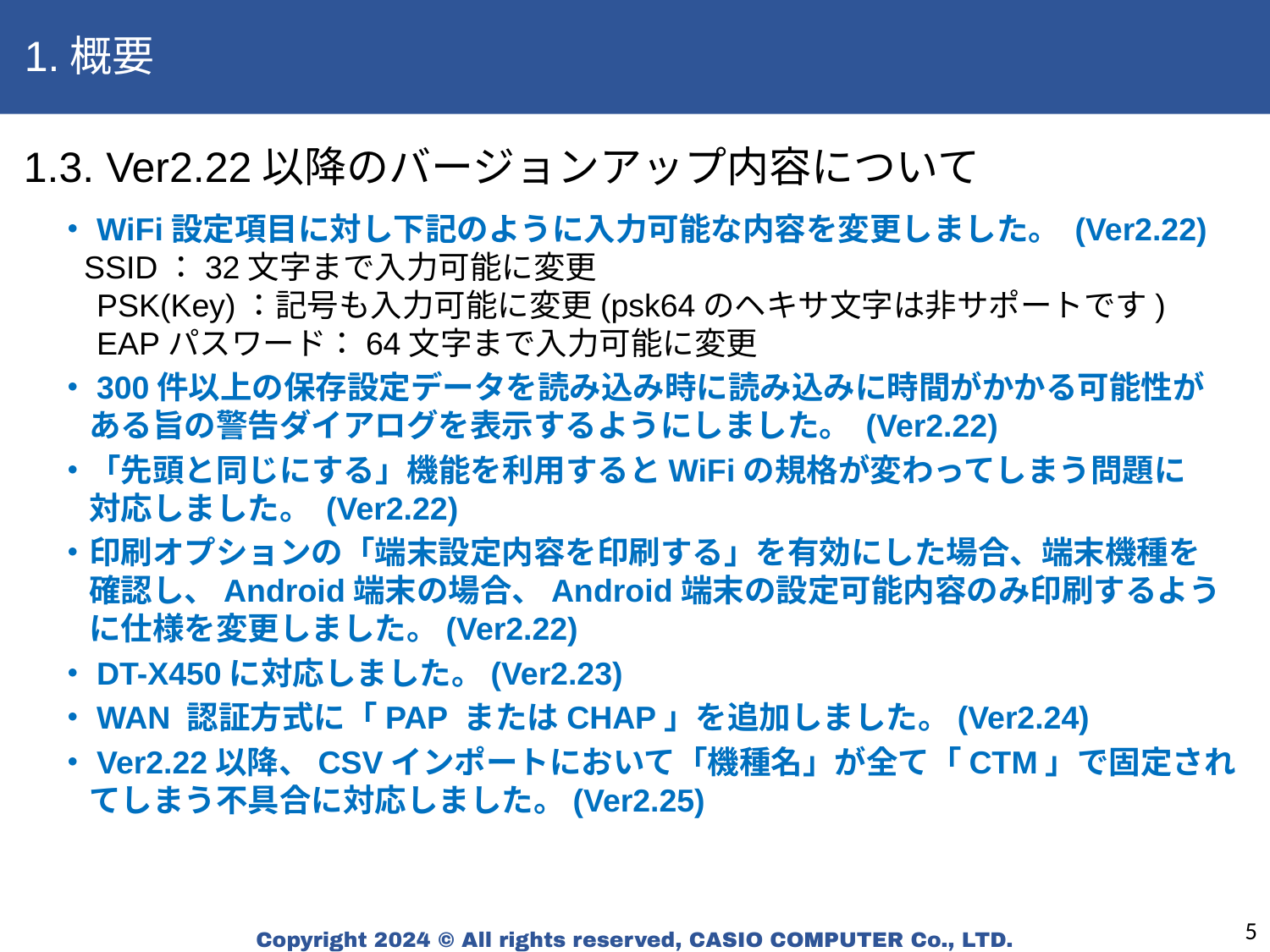

1.概要
 1.3. Ver2.22以降のバージョンアップ内容について
・WiFi設定項目に対し下記のように入力可能な内容を変更しました。 (Ver2.22)
   SSID：32文字まで入力可能に変更
　PSK(Key)：記号も入力可能に変更(psk64のヘキサ文字は非サポートです)
　EAPパスワード：64文字まで入力可能に変更

・300件以上の保存設定データを読み込み時に読み込みに時間がかかる可能性が
　ある旨の警告ダイアログを表示するようにしました。 (Ver2.22)

・「先頭と同じにする」機能を利用するとWiFiの規格が変わってしまう問題に
　対応しました。 (Ver2.22)

・印刷オプションの「端末設定内容を印刷する」を有効にした場合、端末機種を
　確認し、Android端末の場合、Android端末の設定可能内容のみ印刷するよう
　に仕様を変更しました。(Ver2.22)

・DT-X450に対応しました。(Ver2.23)

・WAN 認証方式に「PAP またはCHAP」を追加しました。(Ver2.24)

・Ver2.22以降、CSVインポートにおいて「機種名」が全て「CTM」で固定され
　てしまう不具合に対応しました。(Ver2.25)
5
Copyright 2024 © All rights reserved, CASIO COMPUTER Co., LTD.